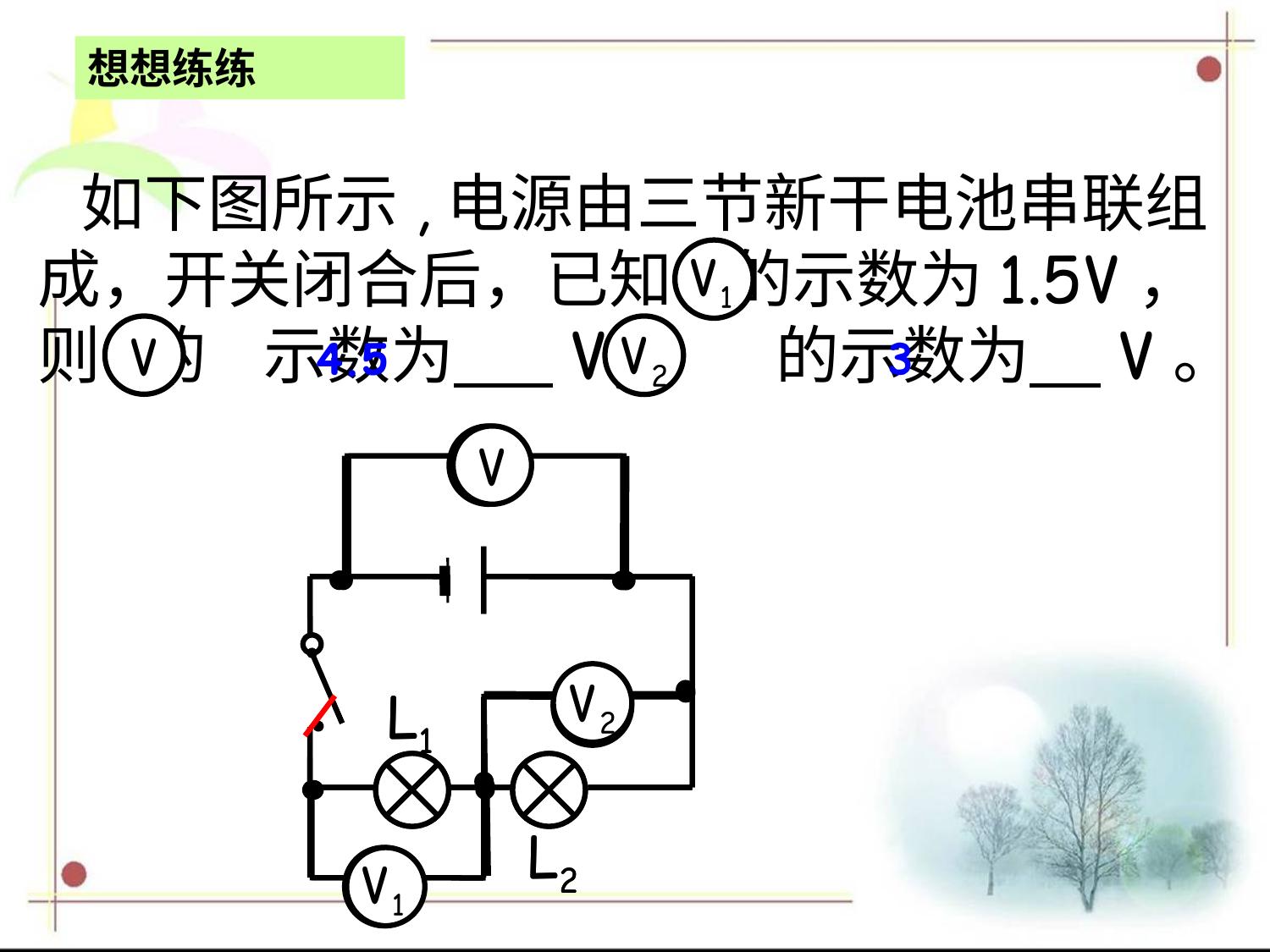

想想练练
  如下图所示,电源由三节新干电池串联组成，开关闭合后，已知    的示数为1.5V，则   的    示数为       V,       的示数为     V。

V1

V

V2

4.5
3

V

V2

V1

L1
L2

V

L1

L2

V2

V1